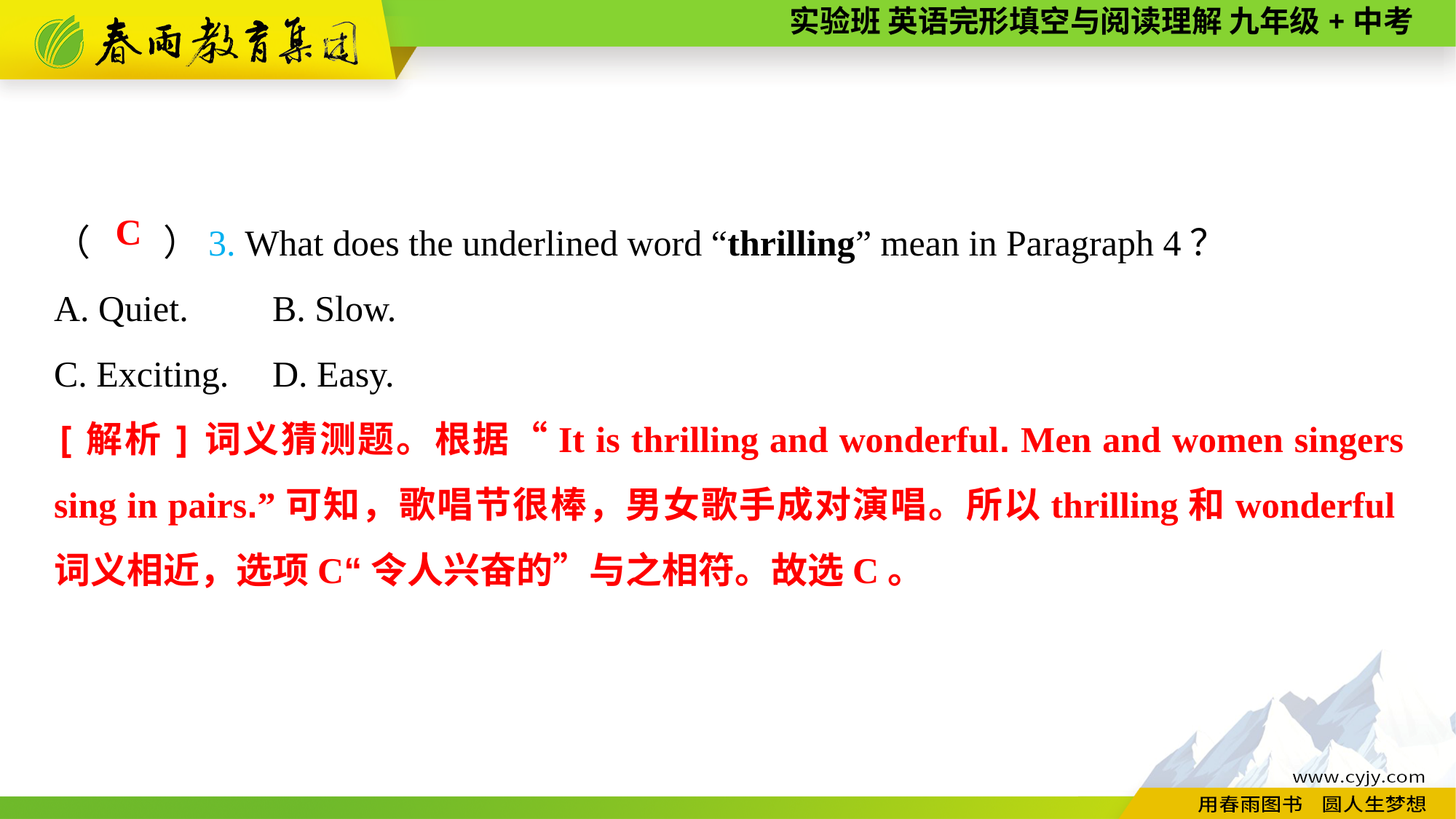

（　　）3. What does the underlined word “thrilling” mean in Paragraph 4？
A. Quiet.	B. Slow.
C. Exciting.	D. Easy.
C
[解析]词义猜测题。根据“It is thrilling and wonderful. Men and women singers sing in pairs.”可知，歌唱节很棒，男女歌手成对演唱。所以thrilling和wonderful词义相近，选项C“令人兴奋的”与之相符。故选C。